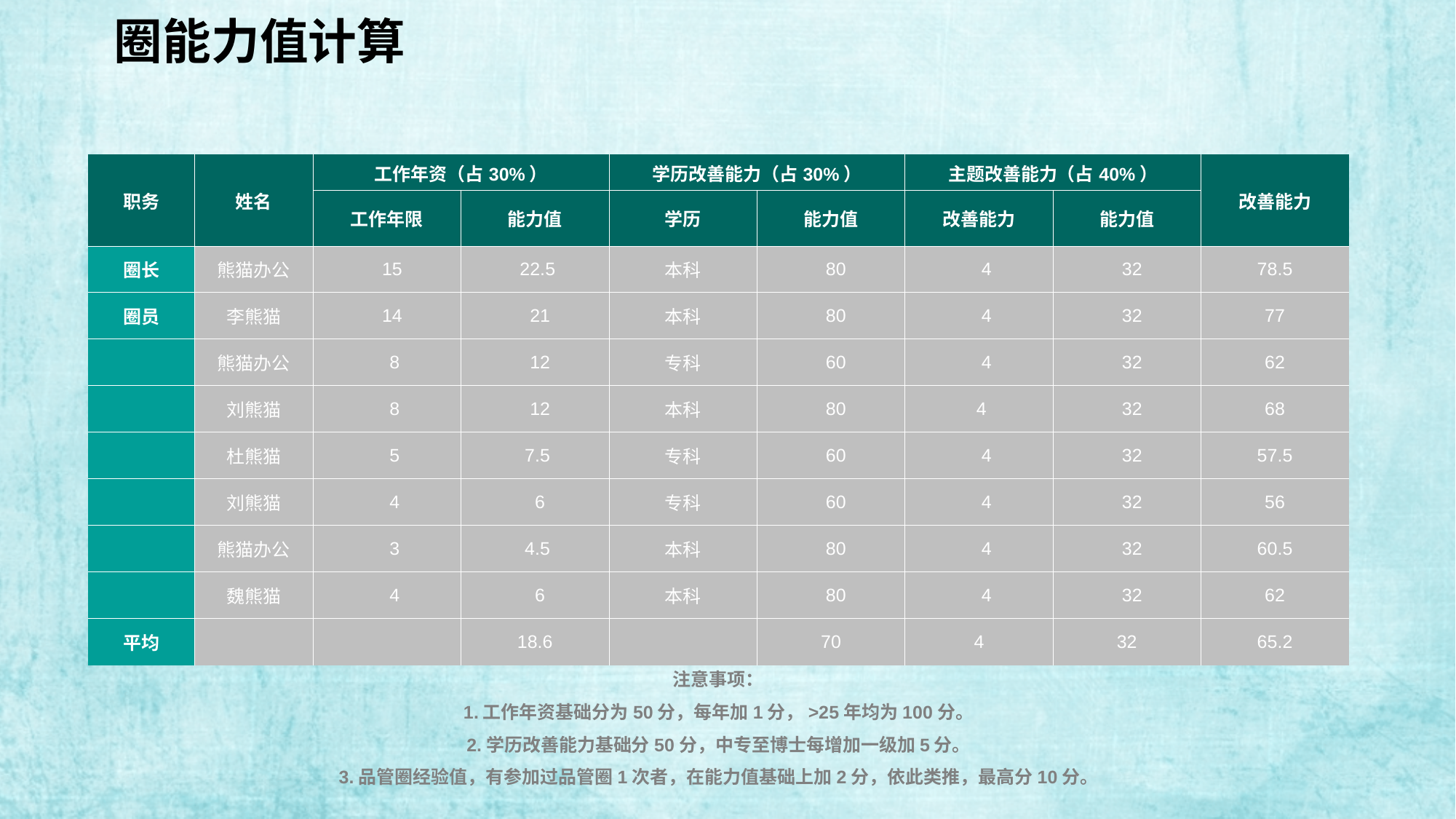

圈能力值计算
| 职务 | 姓名 | 工作年资（占30%） |  | 学历改善能力（占30%） |  | 主题改善能力（占40%） |  | 改善能力 |
| --- | --- | --- | --- | --- | --- | --- | --- | --- |
|  |  | 工作年限 | 能力值 | 学历 | 能力值 | 改善能力 | 能力值 |  |
| 圈长 | 熊猫办公 | 15 | 22.5 | 本科 | 80 | 4 | 32 | 78.5 |
| 圈员 | 李熊猫 | 14 | 21 | 本科 | 80 | 4 | 32 | 77 |
|  | 熊猫办公 | 8 | 12 | 专科 | 60 | 4 | 32 | 62 |
|  | 刘熊猫 | 8 | 12 | 本科 | 80 | 4 | 32 | 68 |
|  | 杜熊猫 | 5 | 7.5 | 专科 | 60 | 4 | 32 | 57.5 |
|  | 刘熊猫 | 4 | 6 | 专科 | 60 | 4 | 32 | 56 |
|  | 熊猫办公 | 3 | 4.5 | 本科 | 80 | 4 | 32 | 60.5 |
|  | 魏熊猫 | 4 | 6 | 本科 | 80 | 4 | 32 | 62 |
| 平均 |  |  | 18.6 |  | 70 | 4 | 32 | 65.2 |
注意事项：
1.工作年资基础分为50分，每年加1分，>25年均为100分。
2.学历改善能力基础分50分，中专至博士每增加一级加5分。
3.品管圈经验值，有参加过品管圈1次者，在能力值基础上加2分，依此类推，最高分10分。